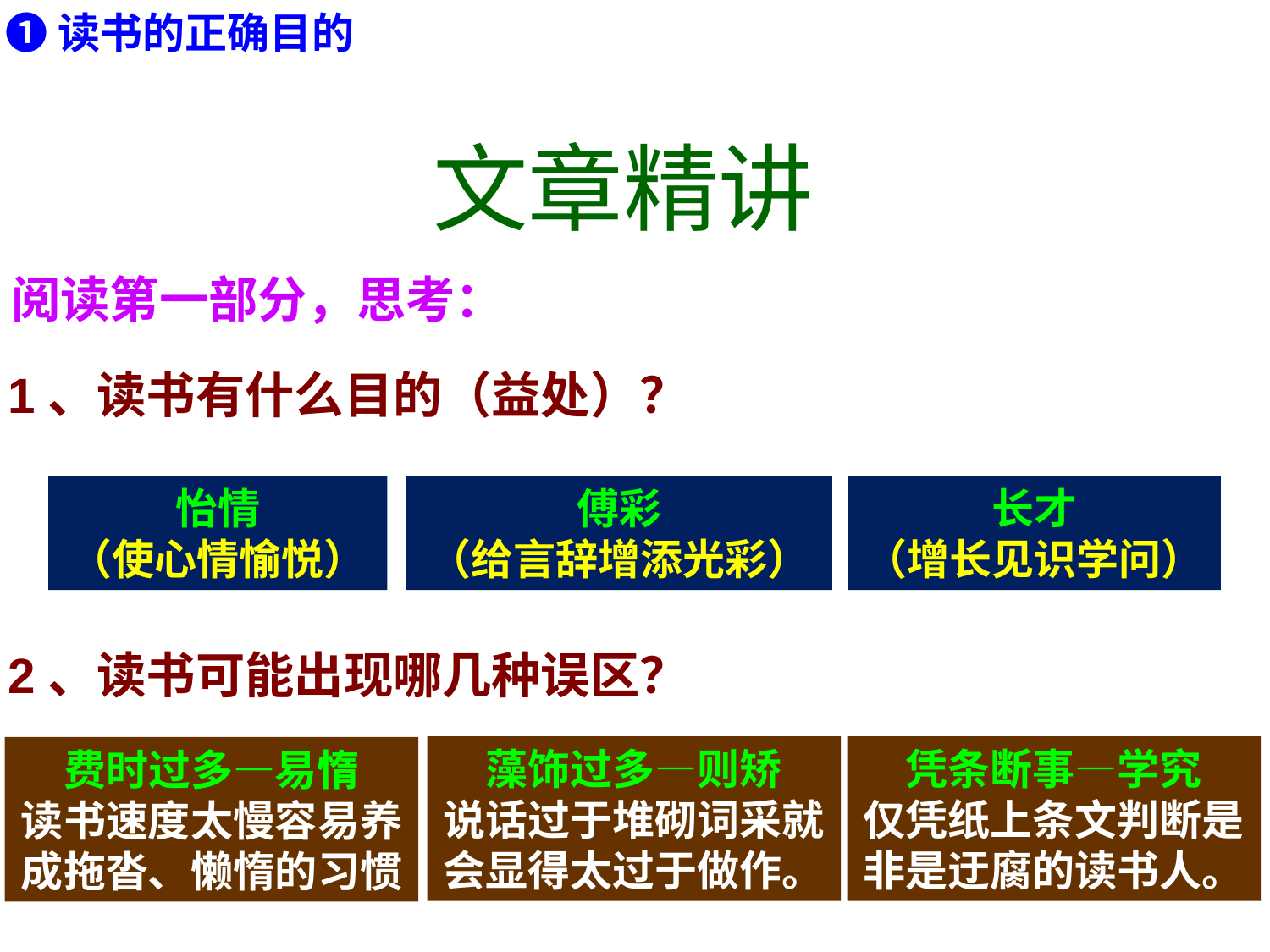

❶读书的正确目的
文章精讲
阅读第一部分，思考：
1、读书有什么目的（益处）？
长才
（增长见识学问）
傅彩
（给言辞增添光彩）
怡情
（使心情愉悦）
2、读书可能出现哪几种误区？
凭条断事—学究
仅凭纸上条文判断是非是迂腐的读书人。
藻饰过多—则矫
说话过于堆砌词采就会显得太过于做作。
费时过多—易惰
读书速度太慢容易养成拖沓、懒惰的习惯